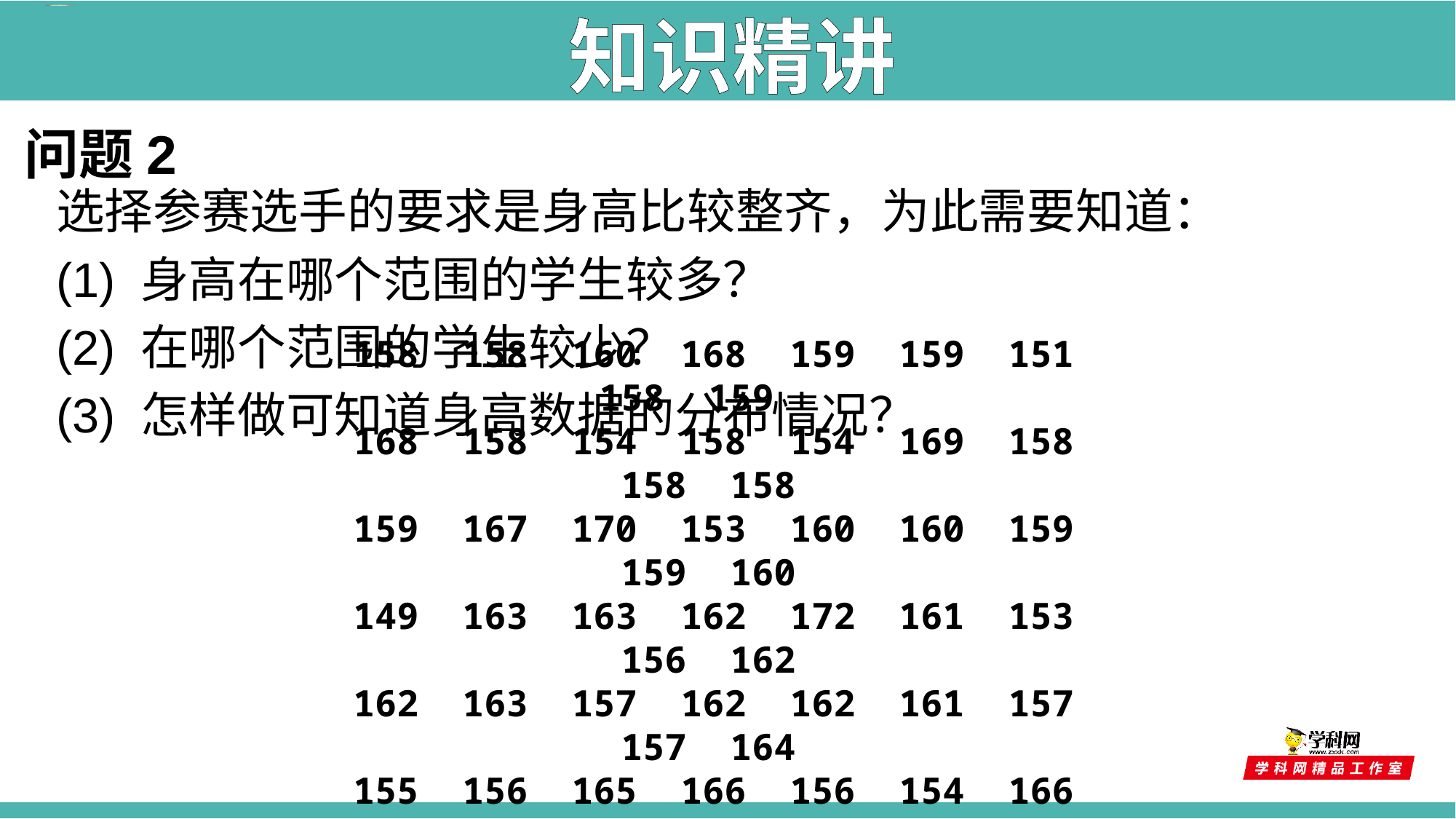

知识精讲
问题2
选择参赛选手的要求是身高比较整齐，为此需要知道：
(1) 身高在哪个范围的学生较多？
(2) 在哪个范围的学生较少？
(3) 怎样做可知道身高数据的分布情况？
158  158  160  168  159  159  151  158  159
168  158  154  158  154  169  158  158  158
159  167  170  153  160  160  159  159  160
149  163  163  162  172  161  153  156  162
162  163  157  162  162  161  157  157  164
155  156  165  166  156  154  166  164  165
156  157  153  165  159  157  155  164  156